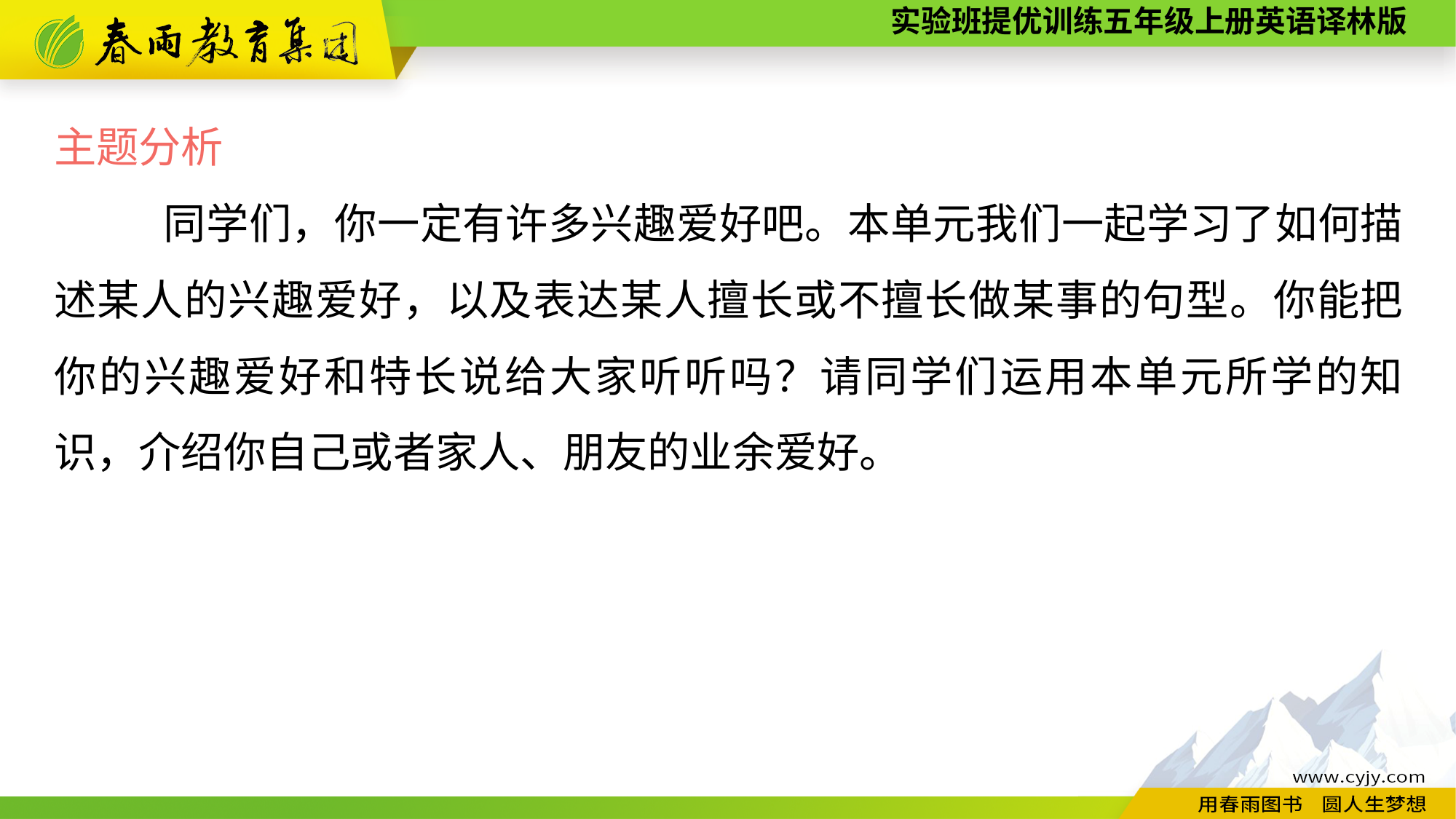

主题分析
	同学们，你一定有许多兴趣爱好吧。本单元我们一起学习了如何描述某人的兴趣爱好，以及表达某人擅长或不擅长做某事的句型。你能把你的兴趣爱好和特长说给大家听听吗？请同学们运用本单元所学的知识，介绍你自己或者家人、朋友的业余爱好。